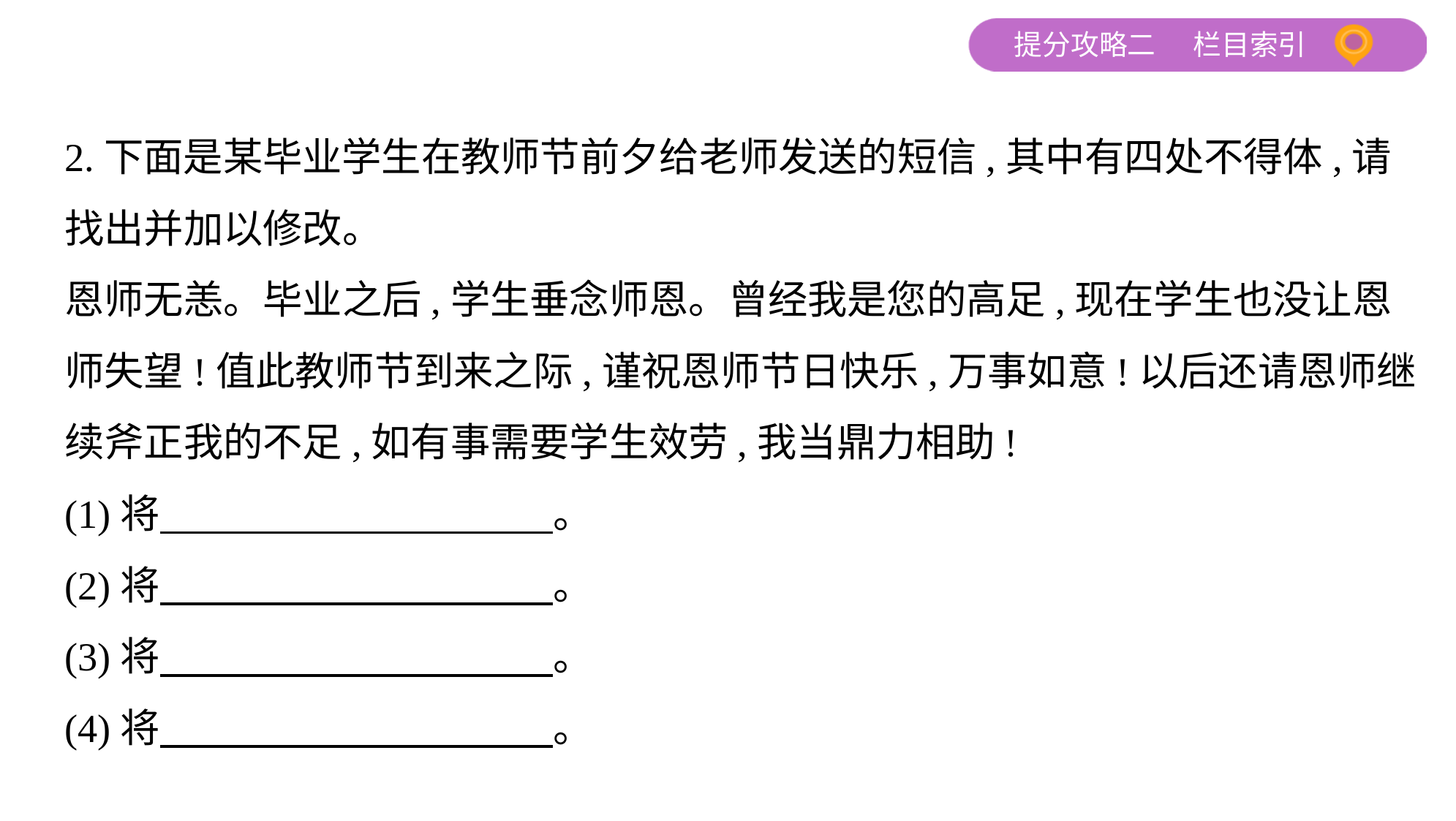

2.下面是某毕业学生在教师节前夕给老师发送的短信,其中有四处不得体,请
找出并加以修改。
恩师无恙。毕业之后,学生垂念师恩。曾经我是您的高足,现在学生也没让恩
师失望!值此教师节到来之际,谨祝恩师节日快乐,万事如意!以后还请恩师继
续斧正我的不足,如有事需要学生效劳,我当鼎力相助!
(1)将　　　　　　　　　    。
(2)将　　　　　　　　　    。
(3)将　　　　　　　　　    。
(4)将　　　　　　　　　    。